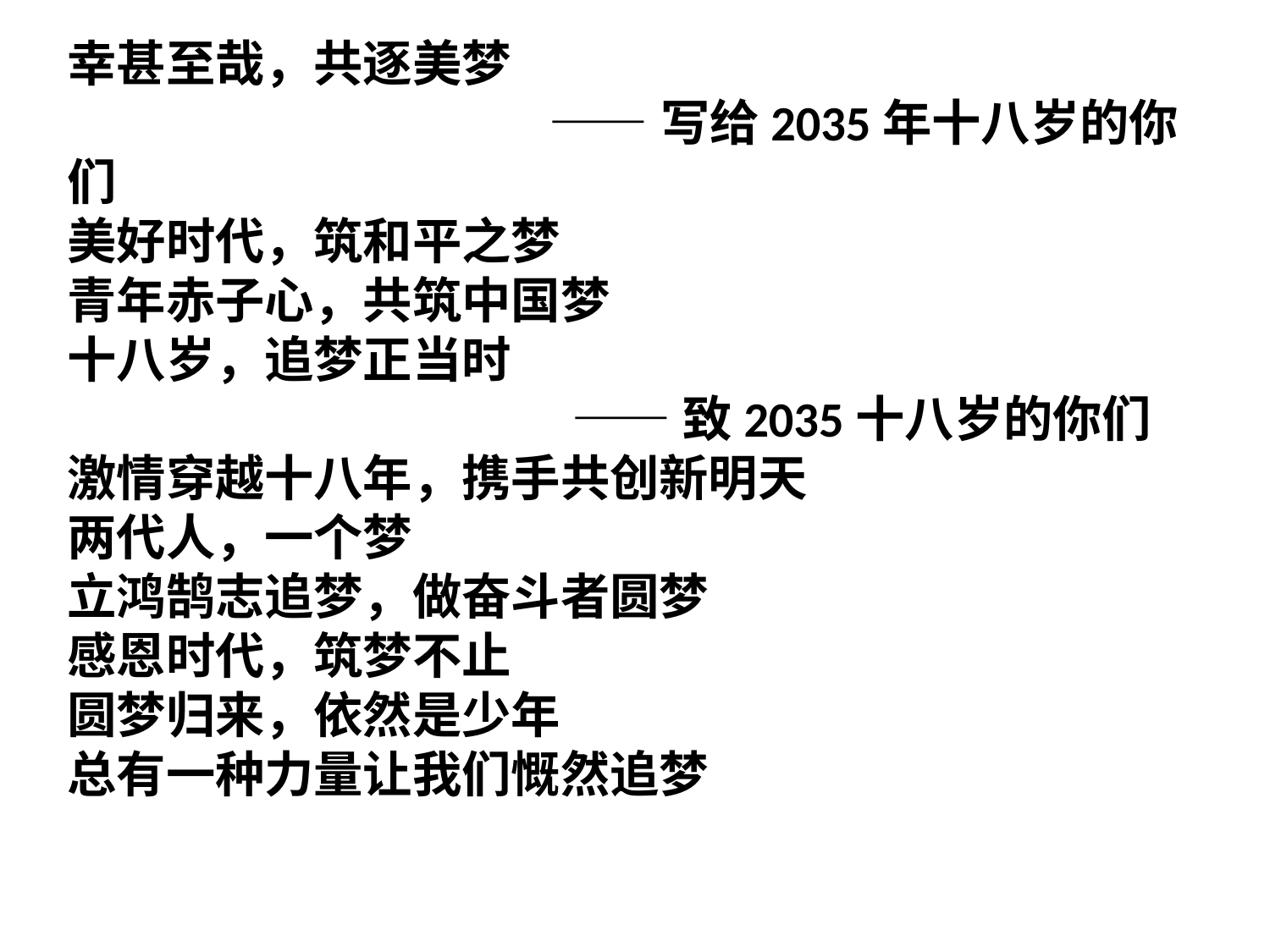

幸甚至哉，共逐美梦
                                           ——写给2035年十八岁的你们
美好时代，筑和平之梦
青年赤子心，共筑中国梦
十八岁，追梦正当时
                                             ——致2035十八岁的你们
激情穿越十八年，携手共创新明天
两代人，一个梦
立鸿鹄志追梦，做奋斗者圆梦
感恩时代，筑梦不止
圆梦归来，依然是少年
总有一种力量让我们慨然追梦